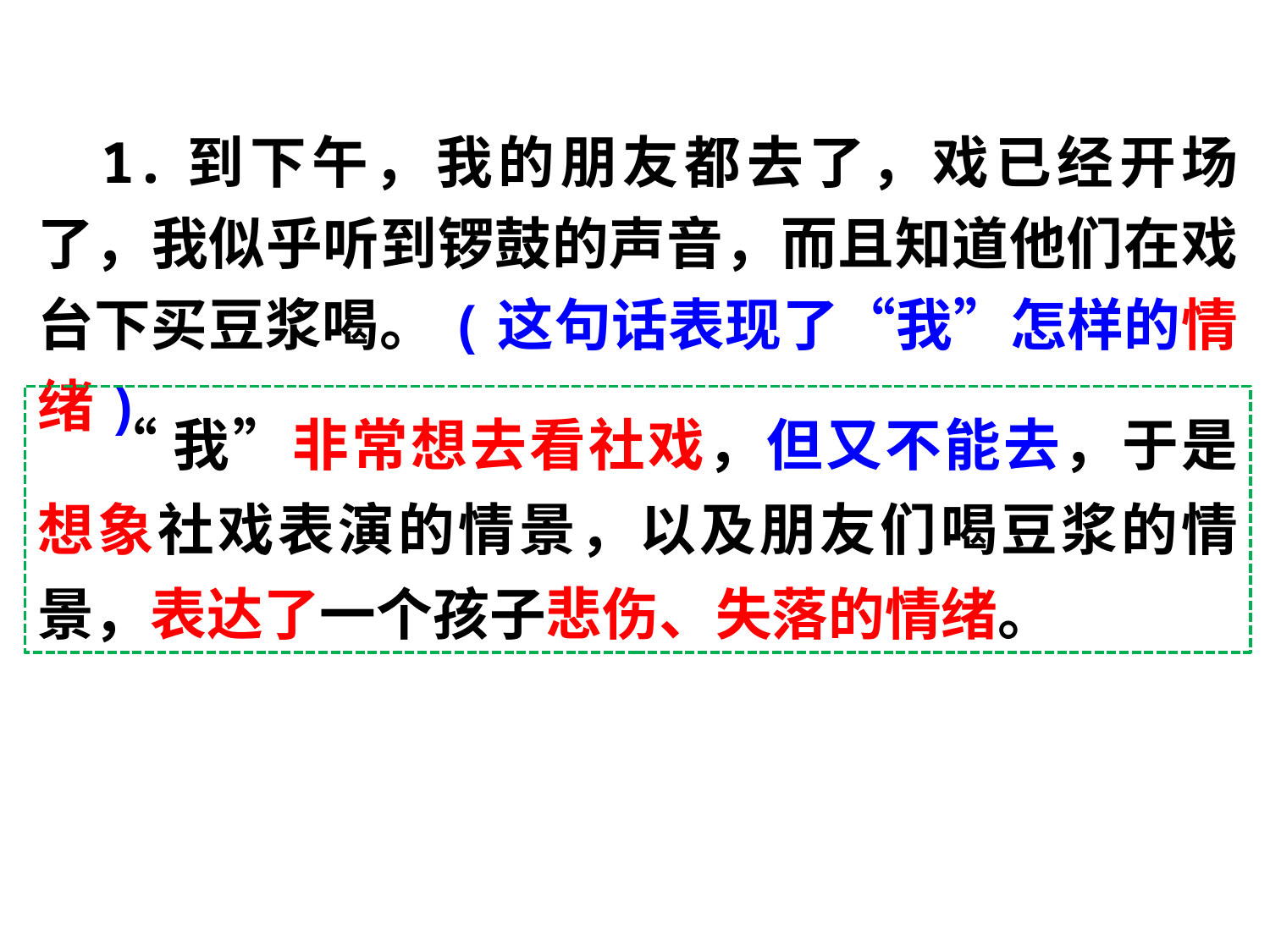

1.到下午，我的朋友都去了，戏已经开场了，我似乎听到锣鼓的声音，而且知道他们在戏台下买豆浆喝。(这句话表现了“我”怎样的情绪)
“我”非常想去看社戏，但又不能去，于是想象社戏表演的情景，以及朋友们喝豆浆的情景，表达了一个孩子悲伤、失落的情绪。